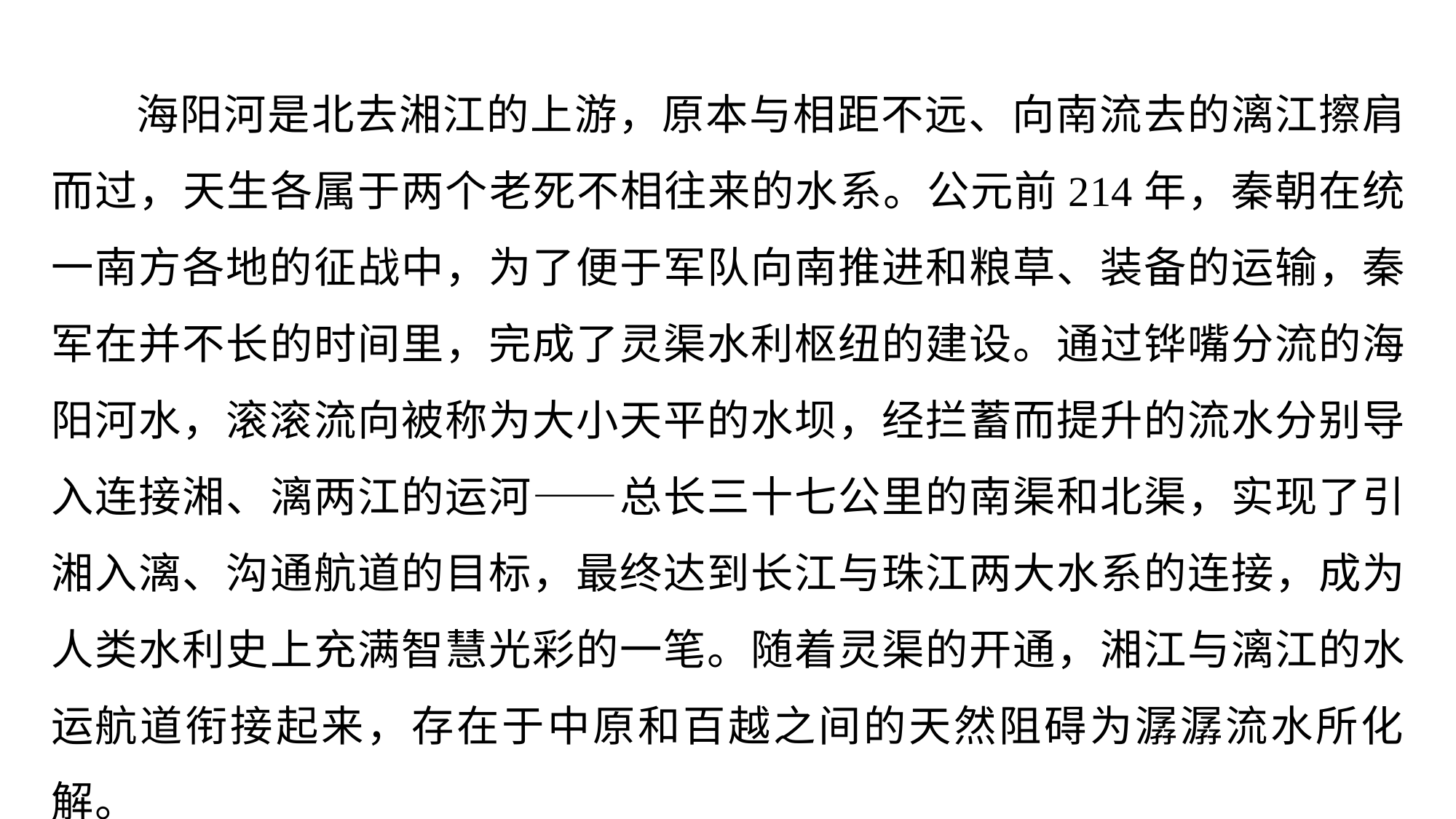

海阳河是北去湘江的上游，原本与相距不远、向南流去的漓江擦肩而过，天生各属于两个老死不相往来的水系。公元前214年，秦朝在统一南方各地的征战中，为了便于军队向南推进和粮草、装备的运输，秦军在并不长的时间里，完成了灵渠水利枢纽的建设。通过铧嘴分流的海阳河水，滚滚流向被称为大小天平的水坝，经拦蓄而提升的流水分别导入连接湘、漓两江的运河——总长三十七公里的南渠和北渠，实现了引湘入漓、沟通航道的目标，最终达到长江与珠江两大水系的连接，成为人类水利史上充满智慧光彩的一笔。随着灵渠的开通，湘江与漓江的水运航道衔接起来，存在于中原和百越之间的天然阻碍为潺潺流水所化解。